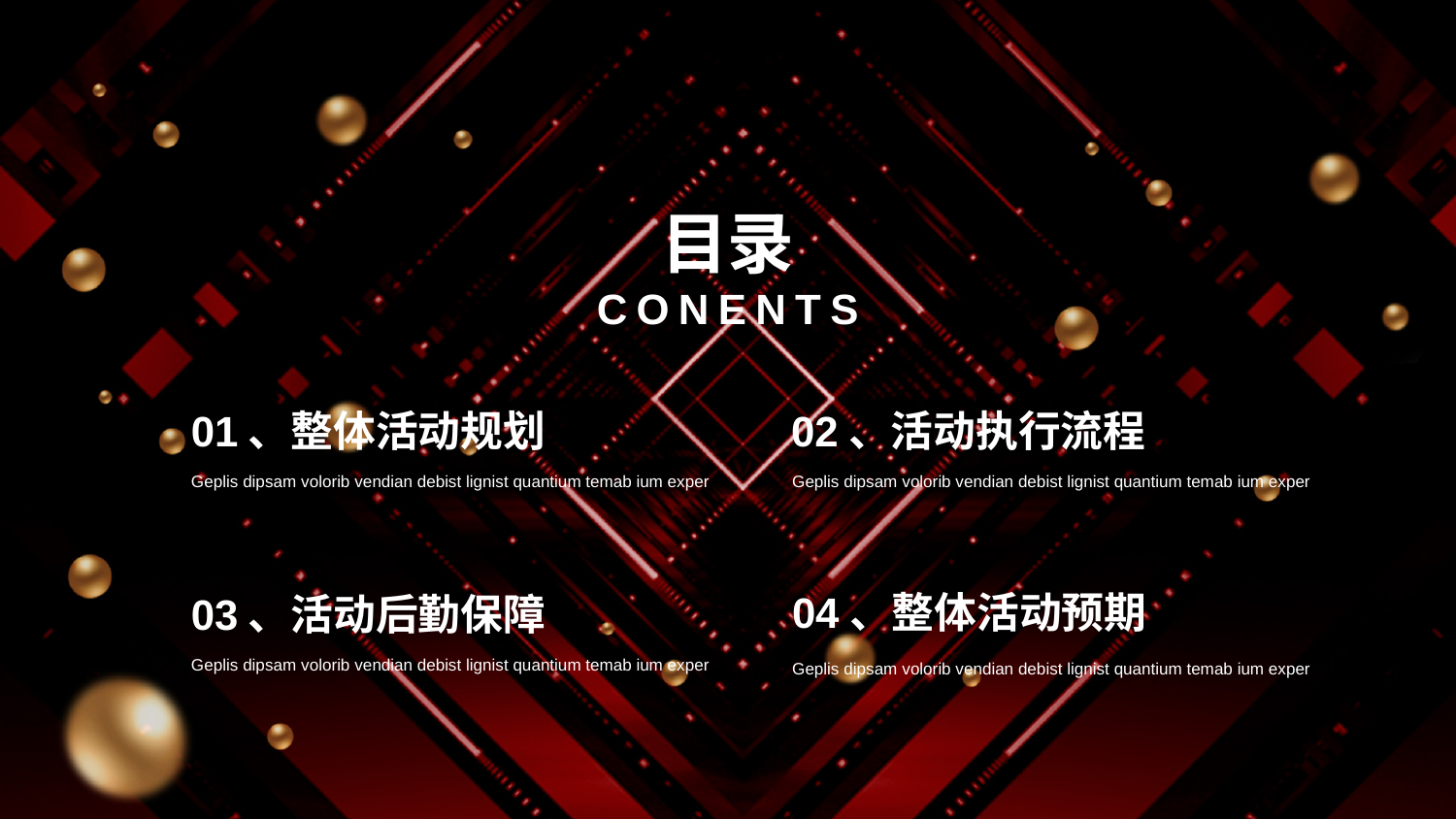

目录
CONENTS
02、活动执行流程
Geplis dipsam volorib vendian debist lignist quantium temab ium exper
01、整体活动规划
Geplis dipsam volorib vendian debist lignist quantium temab ium exper
04、整体活动预期
Geplis dipsam volorib vendian debist lignist quantium temab ium exper
03、活动后勤保障
Geplis dipsam volorib vendian debist lignist quantium temab ium exper